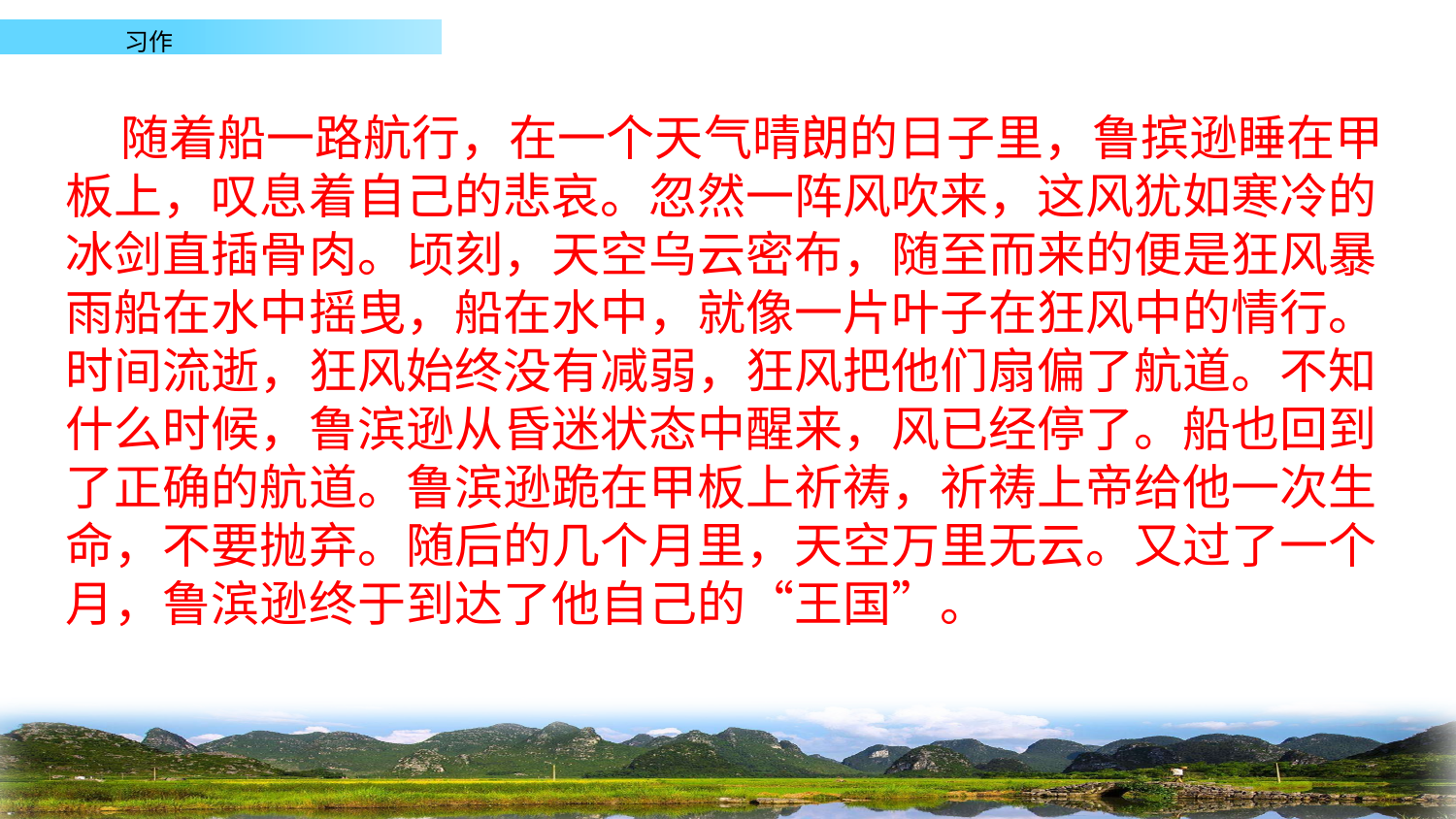

随着船一路航行，在一个天气晴朗的日子里，鲁摈逊睡在甲板上，叹息着自己的悲哀。忽然一阵风吹来，这风犹如寒冷的冰剑直插骨肉。顷刻，天空乌云密布，随至而来的便是狂风暴雨船在水中摇曳，船在水中，就像一片叶子在狂风中的情行。时间流逝，狂风始终没有减弱，狂风把他们扇偏了航道。不知什么时候，鲁滨逊从昏迷状态中醒来，风已经停了。船也回到了正确的航道。鲁滨逊跪在甲板上祈祷，祈祷上帝给他一次生命，不要抛弃。随后的几个月里，天空万里无云。又过了一个月，鲁滨逊终于到达了他自己的“王国”。